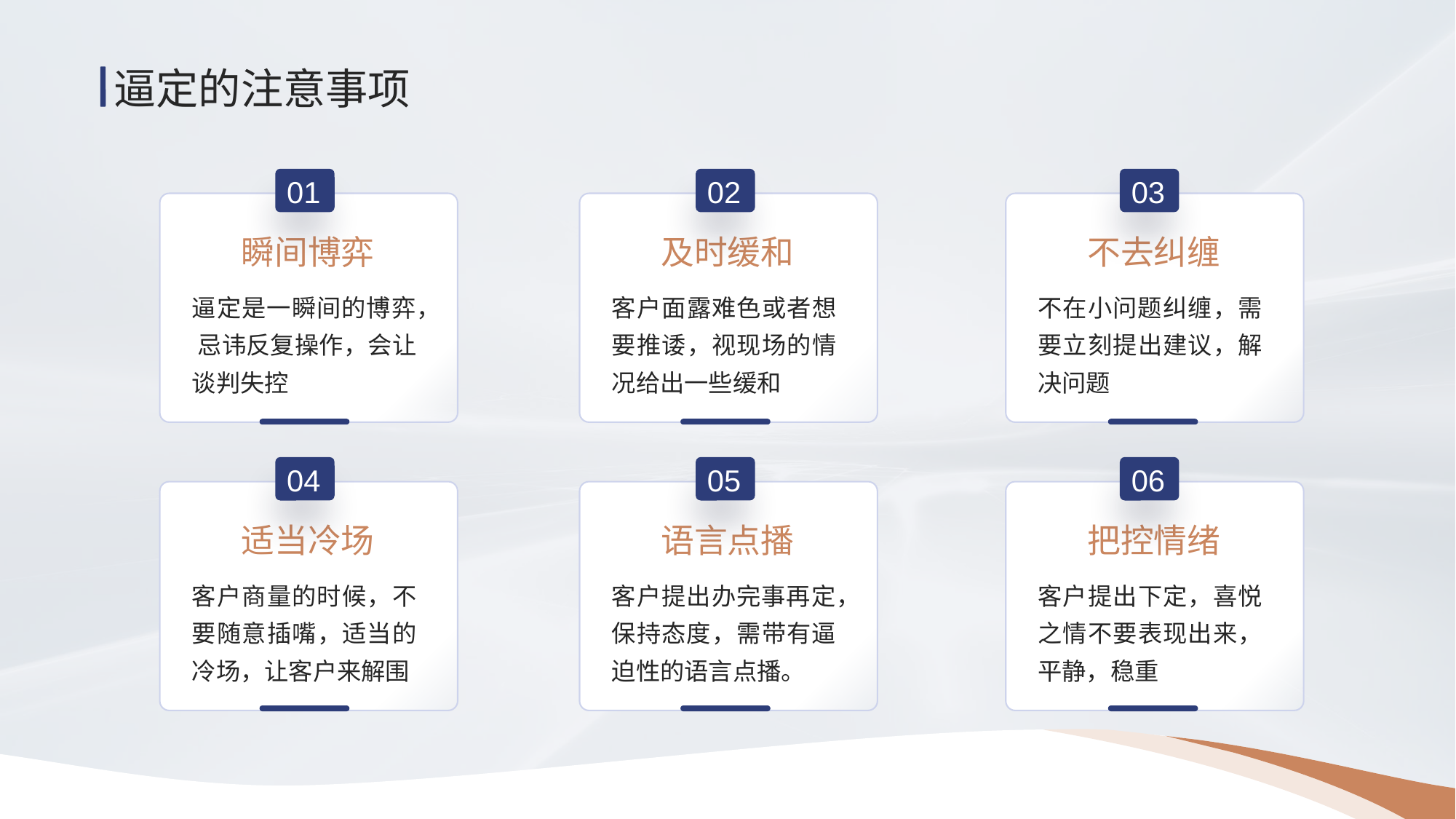

逼定的注意事项

01
02
03

瞬间博弈
及时缓和
不去纠缠
逼定是一瞬间的博弈， 忌讳反复操作，会让谈判失控
客户面露难色或者想要推诿，视现场的情况给出一些缓和
不在小问题纠缠，需要立刻提出建议，解决问题

04
05
06

适当冷场
语言点播
把控情绪
客户商量的时候，不要随意插嘴，适当的冷场，让客户来解围
客户提出办完事再定，保持态度，需带有逼迫性的语言点播。
客户提出下定，喜悦之情不要表现出来，平静，稳重